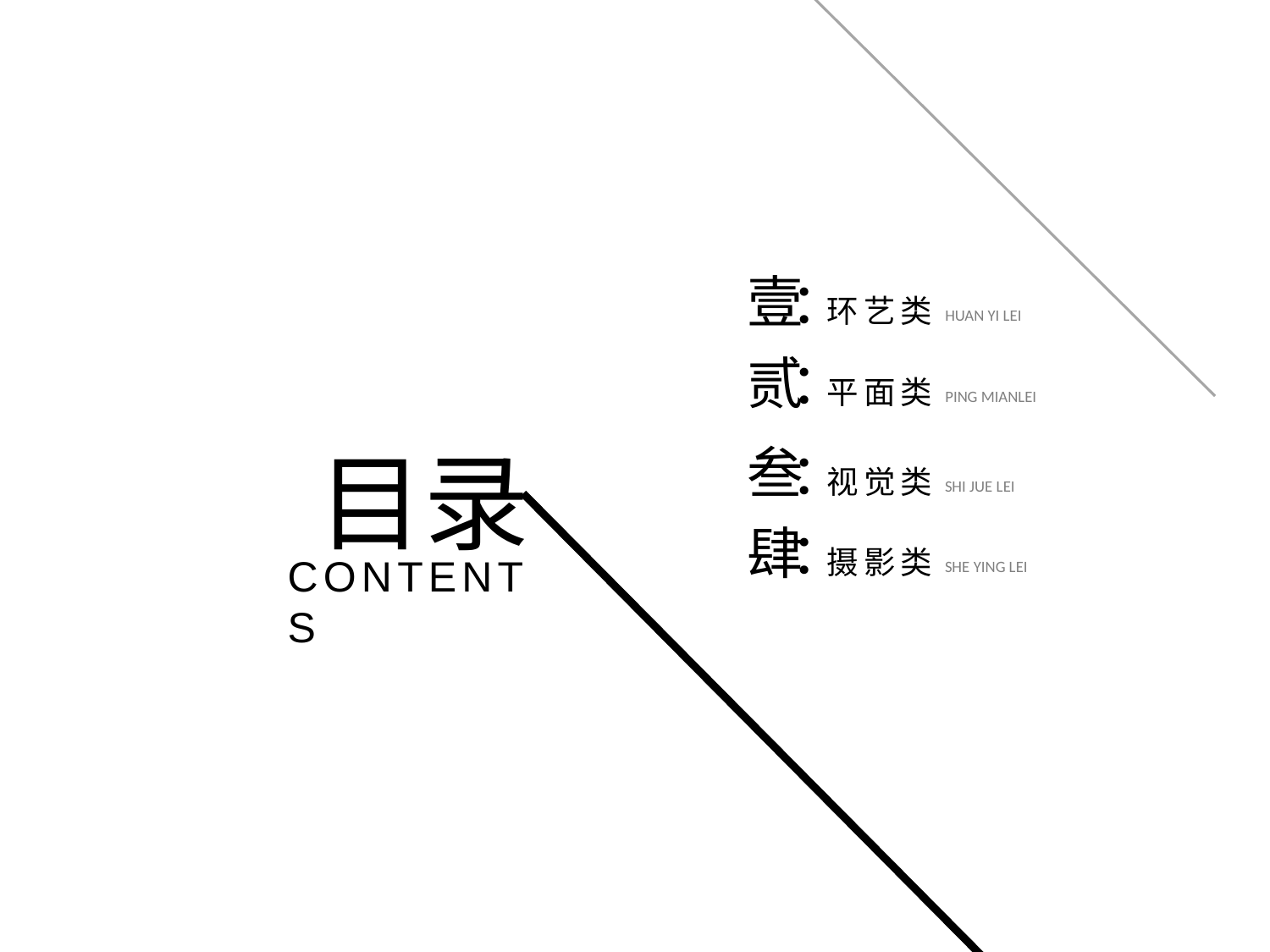

壹 环艺类
：
HUAN YI LEI
贰 平面类
：
PING MIANLEI
叁 视觉类
：
SHI JUE LEI
目录
肆 摄影类
：
SHE YING LEI
CONTENTS